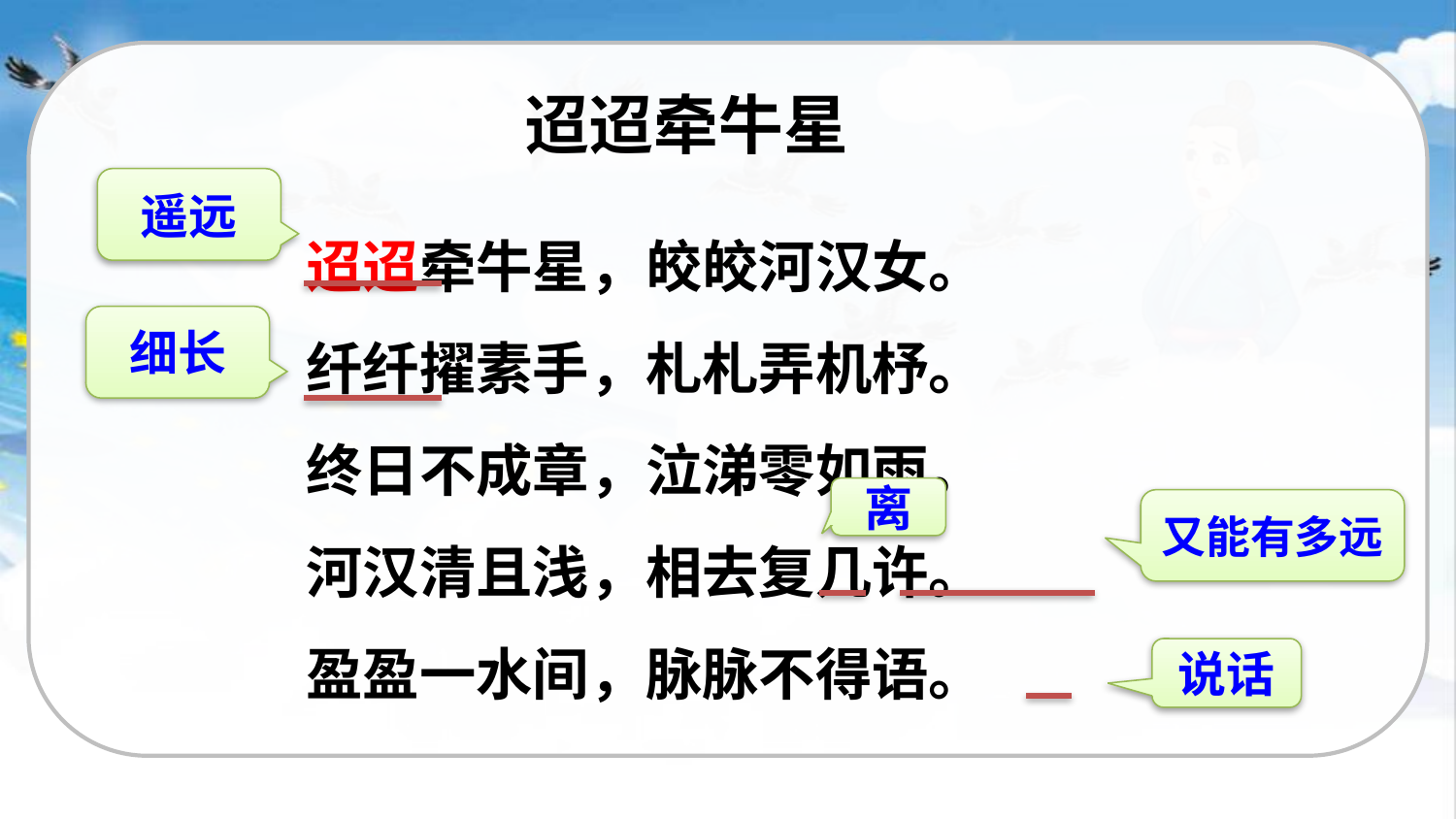

迢迢牵牛星
遥远
迢迢牵牛星，皎皎河汉女。
纤纤擢素手，札札弄机杼。
终日不成章，泣涕零如雨。
河汉清且浅，相去复几许。
盈盈一水间，脉脉不得语。
细长
离
又能有多远
说话